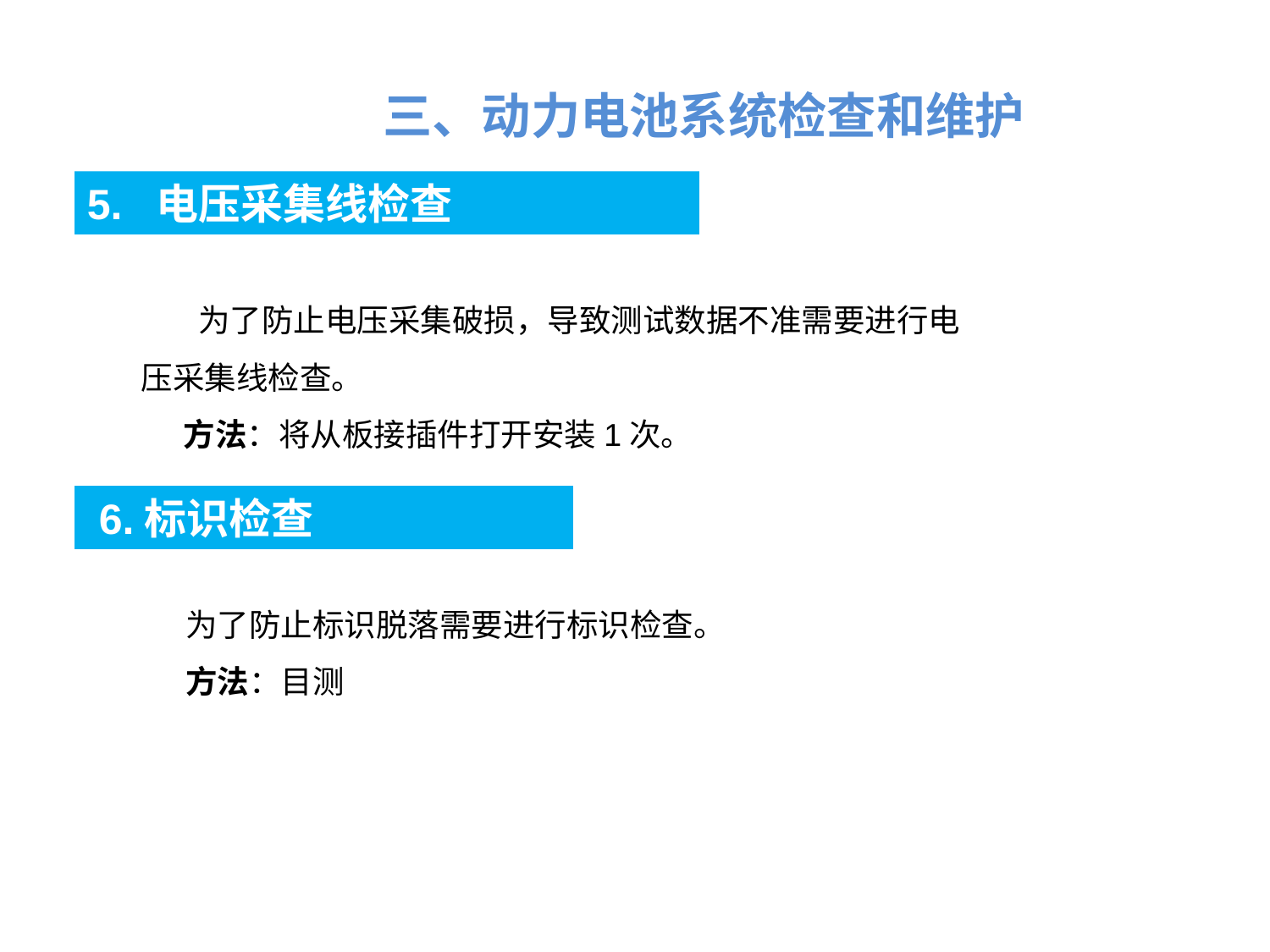

三、动力电池系统检查和维护
5.  电压采集线检查
 为了防止电压采集破损，导致测试数据不准需要进行电压采集线检查。
方法：将从板接插件打开安装1次。
 6.标识检查
为了防止标识脱落需要进行标识检查。
方法：目测